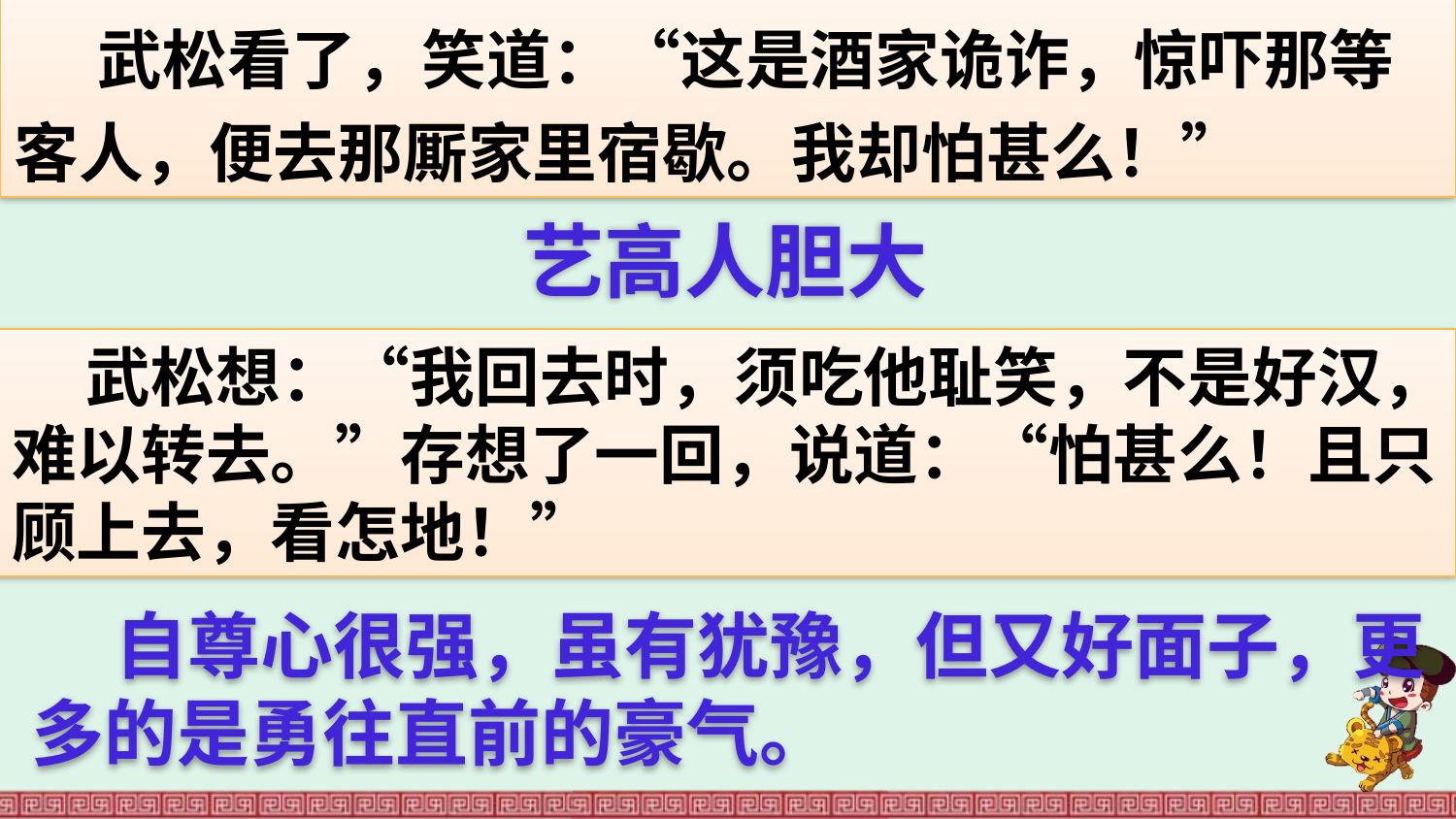

武松看了，笑道：“这是酒家诡诈，惊吓那等客人，便去那厮家里宿歇。我却怕甚么！”
艺高人胆大
    武松想：“我回去时，须吃他耻笑，不是好汉，难以转去。”存想了一回，说道：“怕甚么！且只顾上去，看怎地！”
    自尊心很强，虽有犹豫，但又好面子，更多的是勇往直前的豪气。